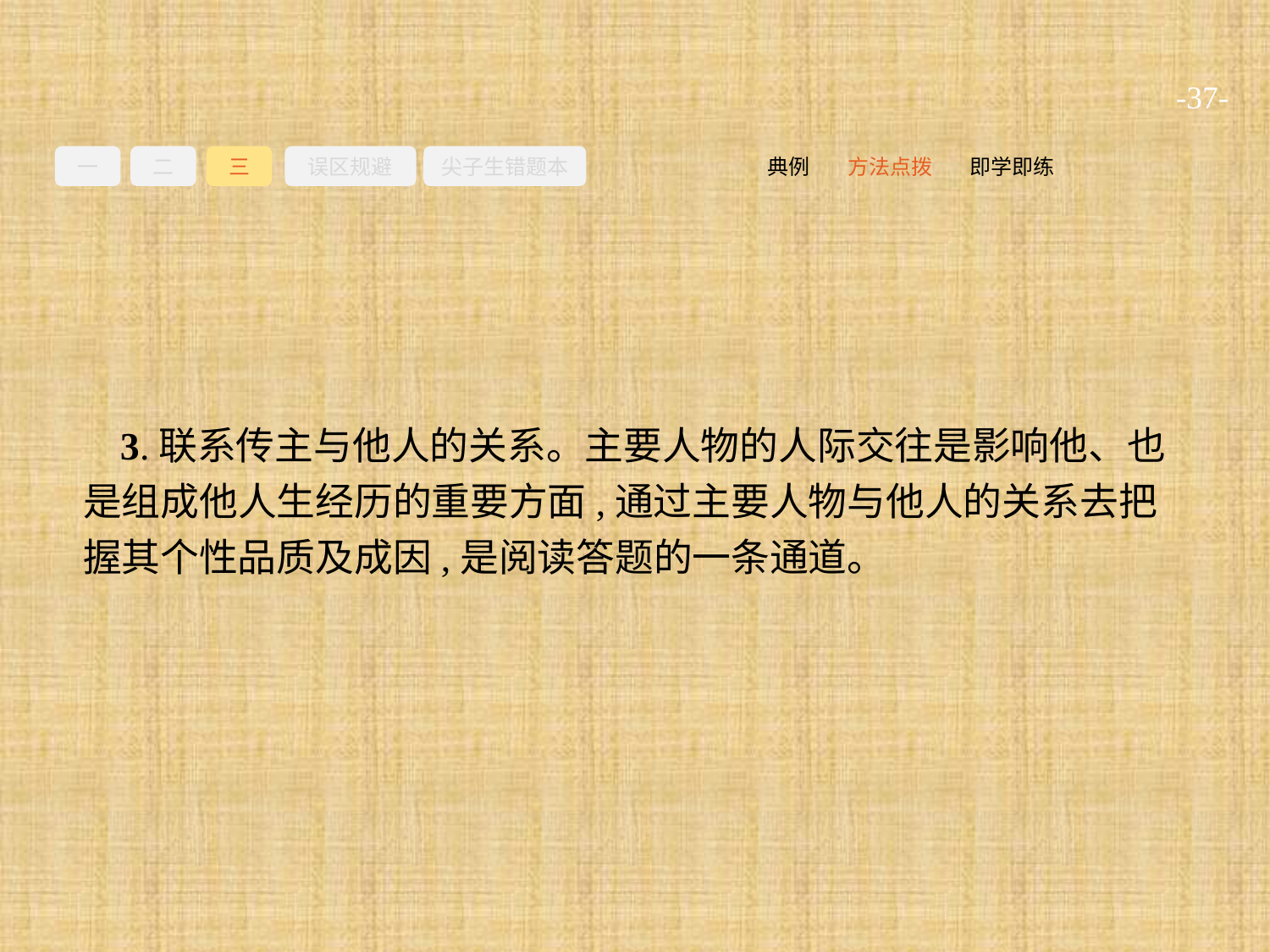

-37-
一
二
三
误区规避
尖子生错题本
即学即练
方法点拨
典例
3.联系传主与他人的关系。主要人物的人际交往是影响他、也是组成他人生经历的重要方面,通过主要人物与他人的关系去把握其个性品质及成因,是阅读答题的一条通道。